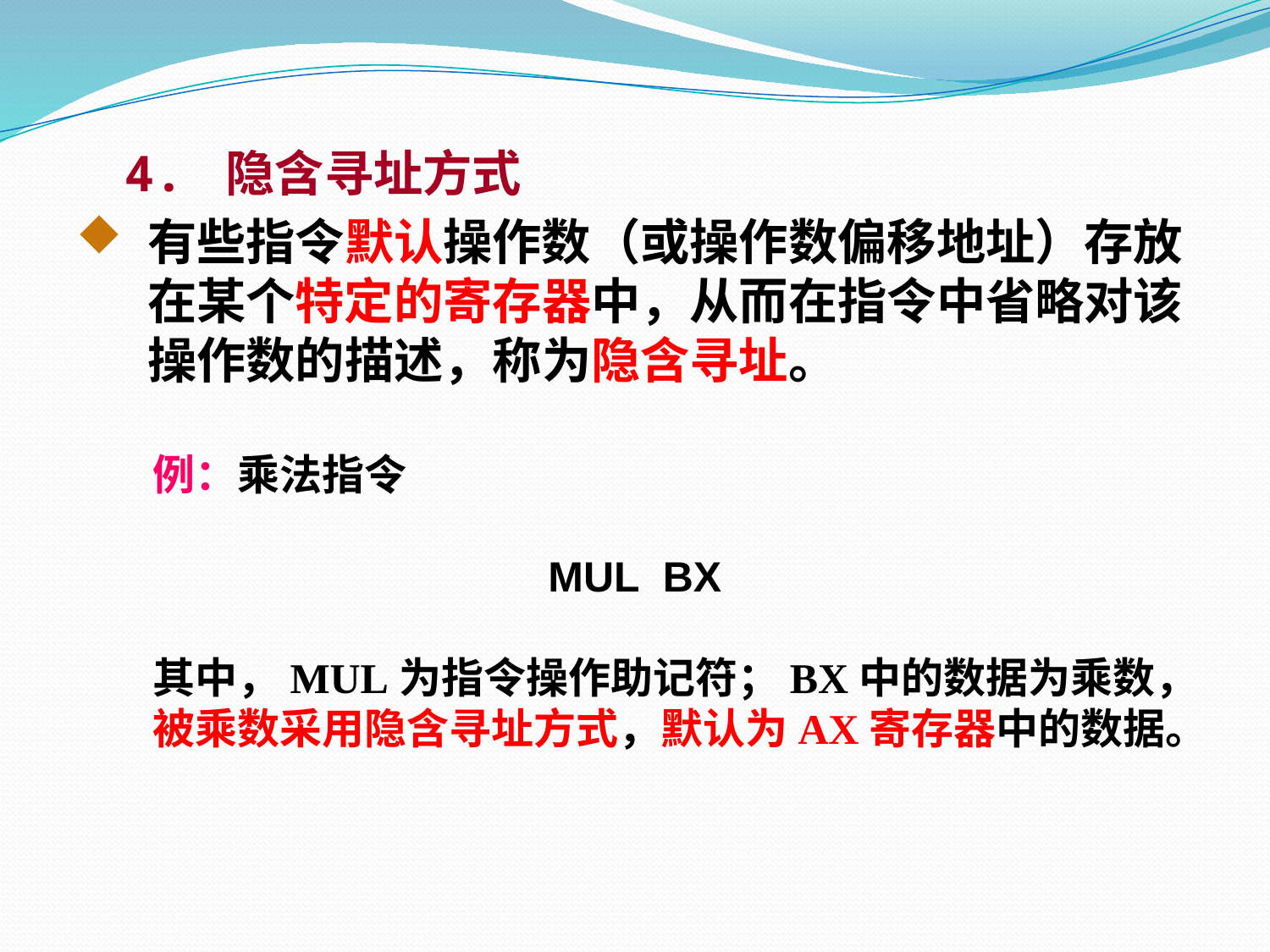

4. 隐含寻址方式
有些指令默认操作数（或操作数偏移地址）存放在某个特定的寄存器中，从而在指令中省略对该操作数的描述，称为隐含寻址。

       例：乘法指令

MUL  BX

       其中，MUL为指令操作助记符；BX中的数据为乘数，
       被乘数采用隐含寻址方式，默认为AX寄存器中的数据。